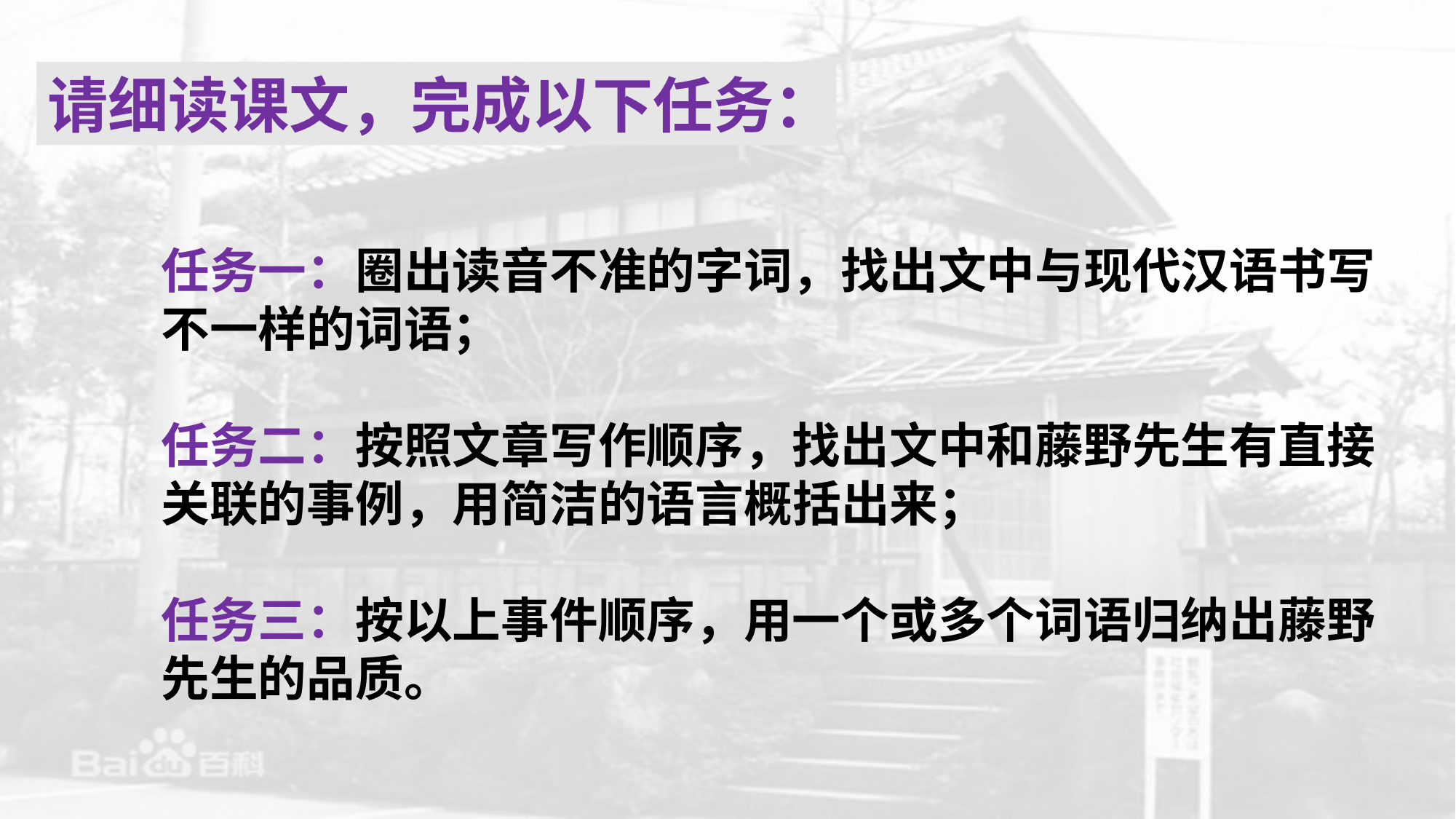

请细读课文，完成以下任务：
任务一：圈出读音不准的字词，找出文中与现代汉语书写不一样的词语；

任务二：按照文章写作顺序，找出文中和藤野先生有直接关联的事例，用简洁的语言概括出来；

任务三：按以上事件顺序，用一个或多个词语归纳出藤野先生的品质。